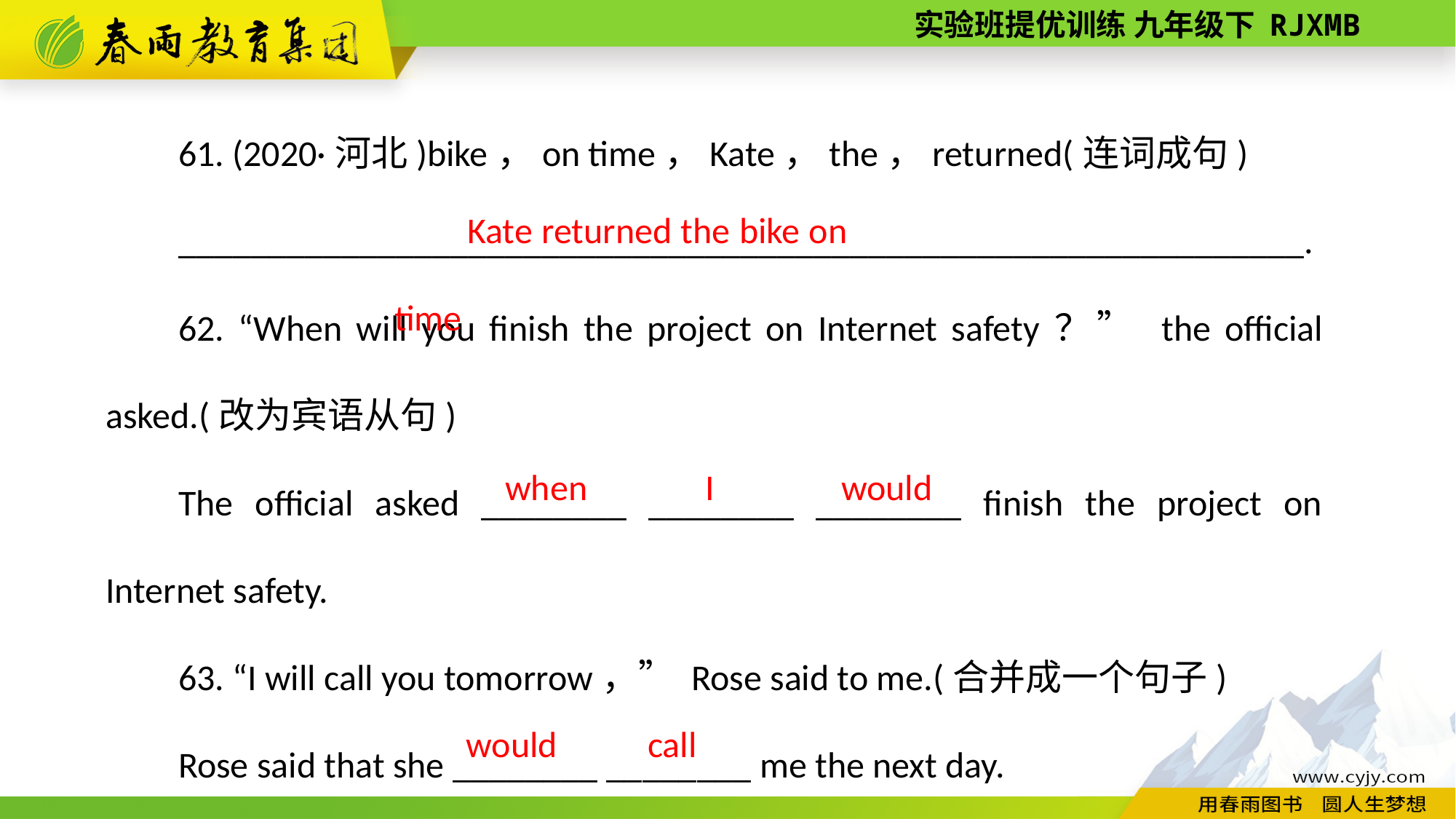

61. (2020·河北)bike，on time，Kate，the，returned(连词成句)
______________________________________________________________.
62. “When will you finish the project on Internet safety？” the official asked.(改为宾语从句)
The official asked ________ ________ ________ finish the project on Internet safety.
63. “I will call you tomorrow，” Rose said to me.(合并成一个句子)
Rose said that she ________ ________ me the next day.
Kate returned the bike on time
when
I
would
would
call